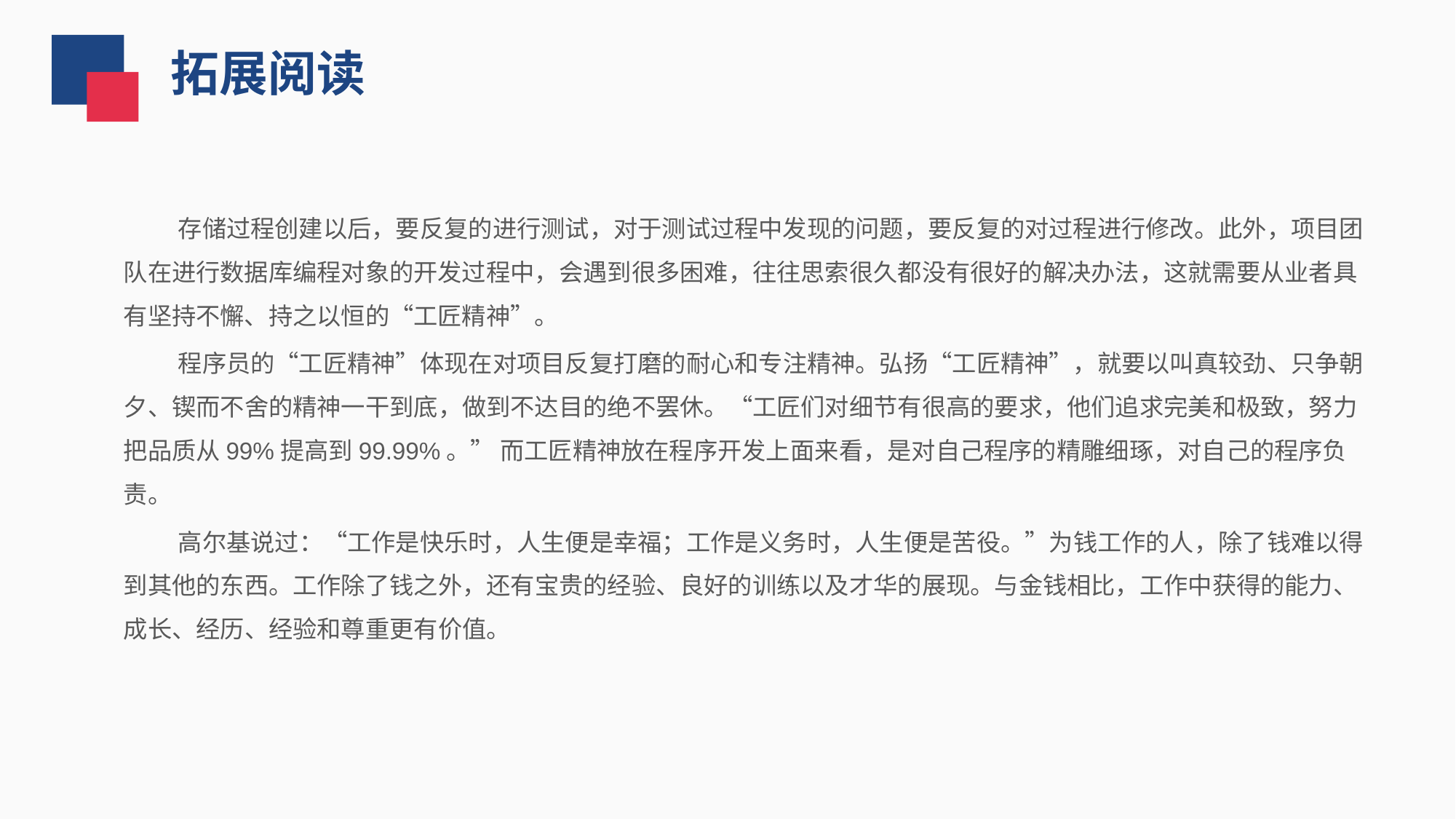

拓展阅读
存储过程创建以后，要反复的进行测试，对于测试过程中发现的问题，要反复的对过程进行修改。此外，项目团队在进行数据库编程对象的开发过程中，会遇到很多困难，往往思索很久都没有很好的解决办法，这就需要从业者具有坚持不懈、持之以恒的“工匠精神”。
程序员的“工匠精神”体现在对项目反复打磨的耐心和专注精神。弘扬“工匠精神”，就要以叫真较劲、只争朝夕、锲而不舍的精神一干到底，做到不达目的绝不罢休。“工匠们对细节有很高的要求，他们追求完美和极致，努力把品质从99%提高到99.99%。” 而工匠精神放在程序开发上面来看，是对自己程序的精雕细琢，对自己的程序负责。
高尔基说过：“工作是快乐时，人生便是幸福；工作是义务时，人生便是苦役。”为钱工作的人，除了钱难以得到其他的东西。工作除了钱之外，还有宝贵的经验、良好的训练以及才华的展现。与金钱相比，工作中获得的能力、成长、经历、经验和尊重更有价值。